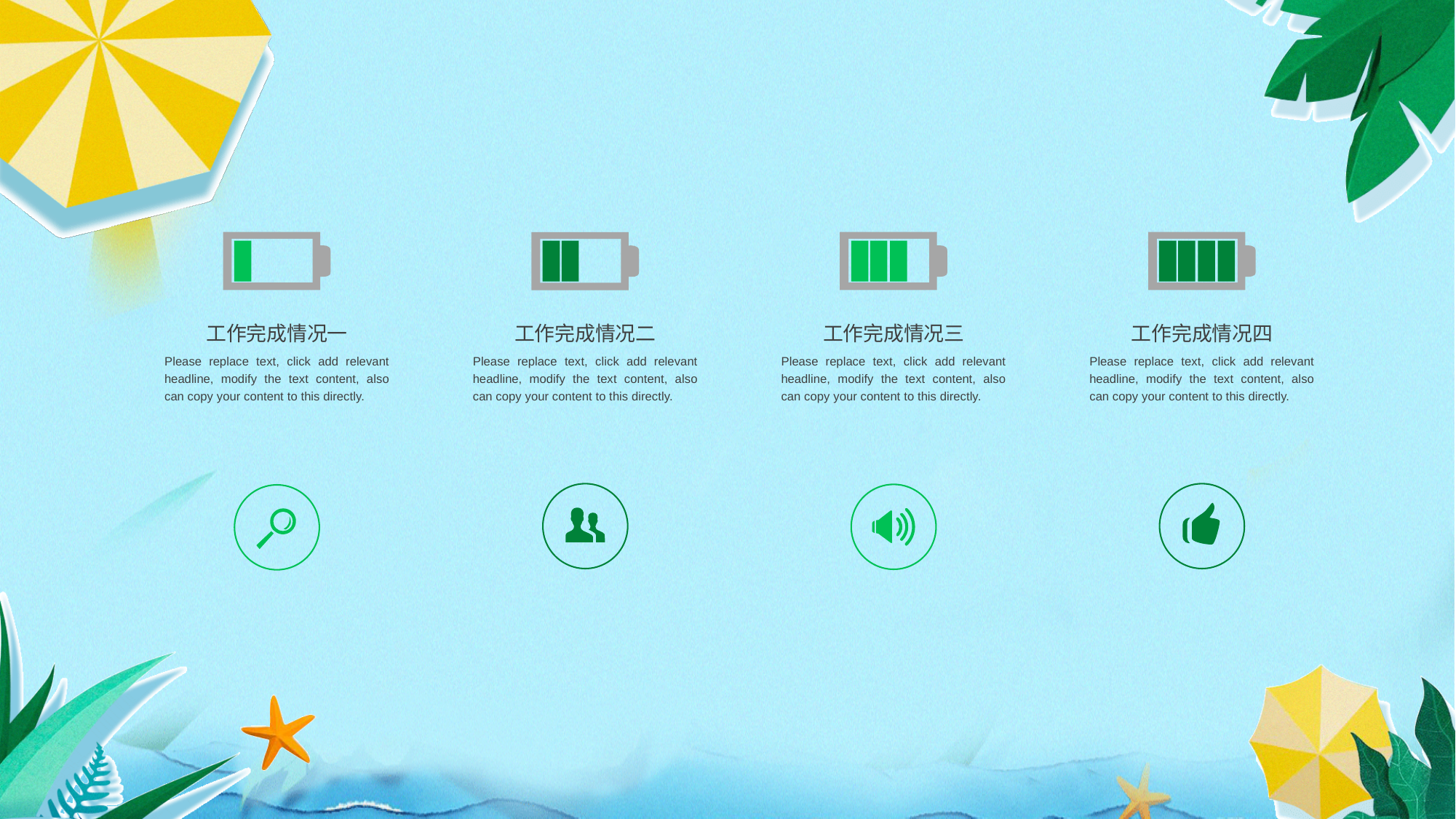

工作完成情况一
工作完成情况二
工作完成情况三
工作完成情况四
Please replace text, click add relevant headline, modify the text content, also can copy your content to this directly.
Please replace text, click add relevant headline, modify the text content, also can copy your content to this directly.
Please replace text, click add relevant headline, modify the text content, also can copy your content to this directly.
Please replace text, click add relevant headline, modify the text content, also can copy your content to this directly.